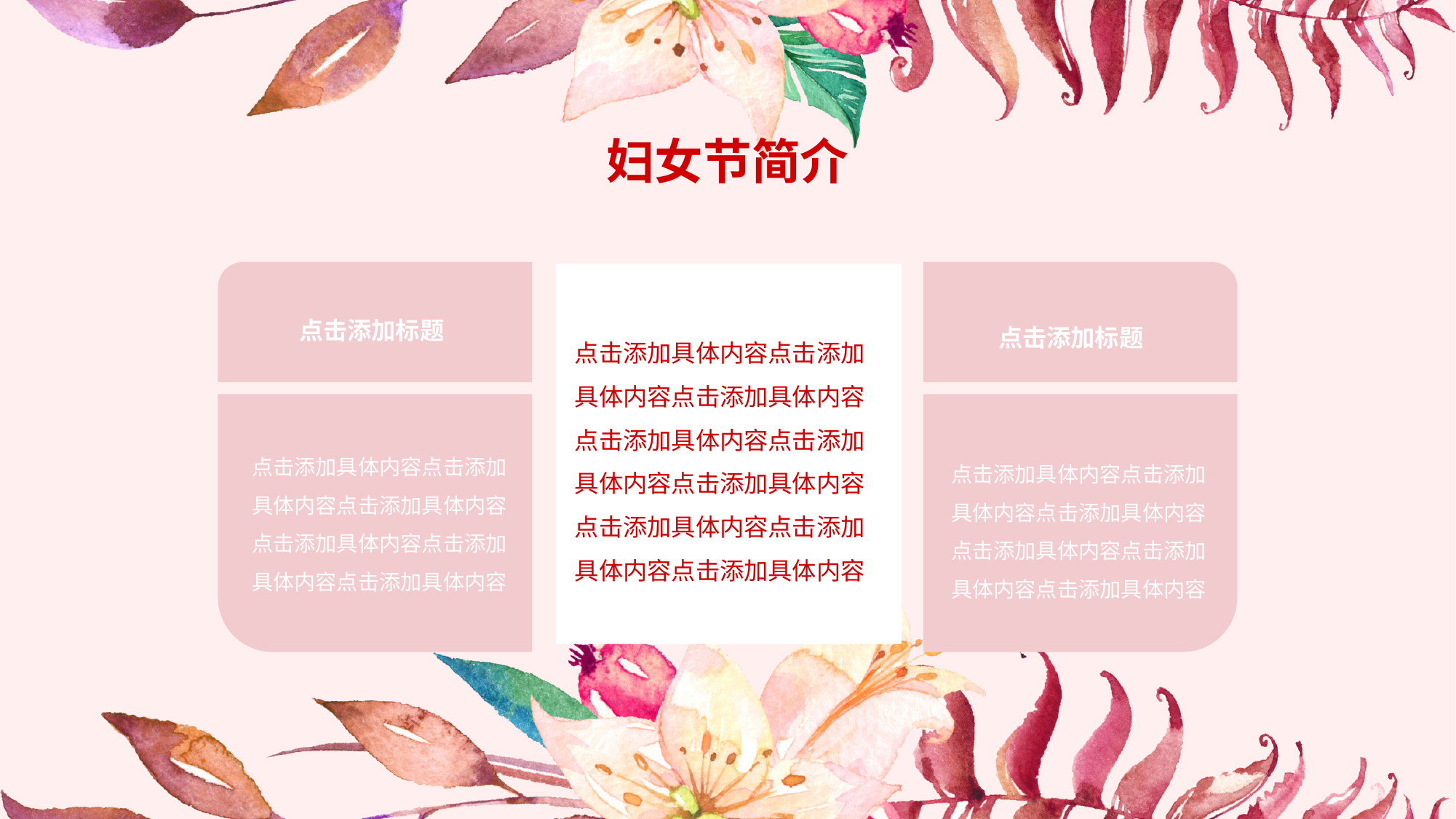

妇女节简介

点击添加标题
点击添加标题

点击添加具体内容点击添加具体内容点击添加具体内容点击添加具体内容点击添加具体内容点击添加具体内容
点击添加具体内容点击添加具体内容点击添加具体内容点击添加具体内容点击添加具体内容点击添加具体内容

点击添加具体内容点击添加具体内容点击添加具体内容点击添加具体内容点击添加具体内容点击添加具体内容点击添加具体内容点击添加具体内容点击添加具体内容